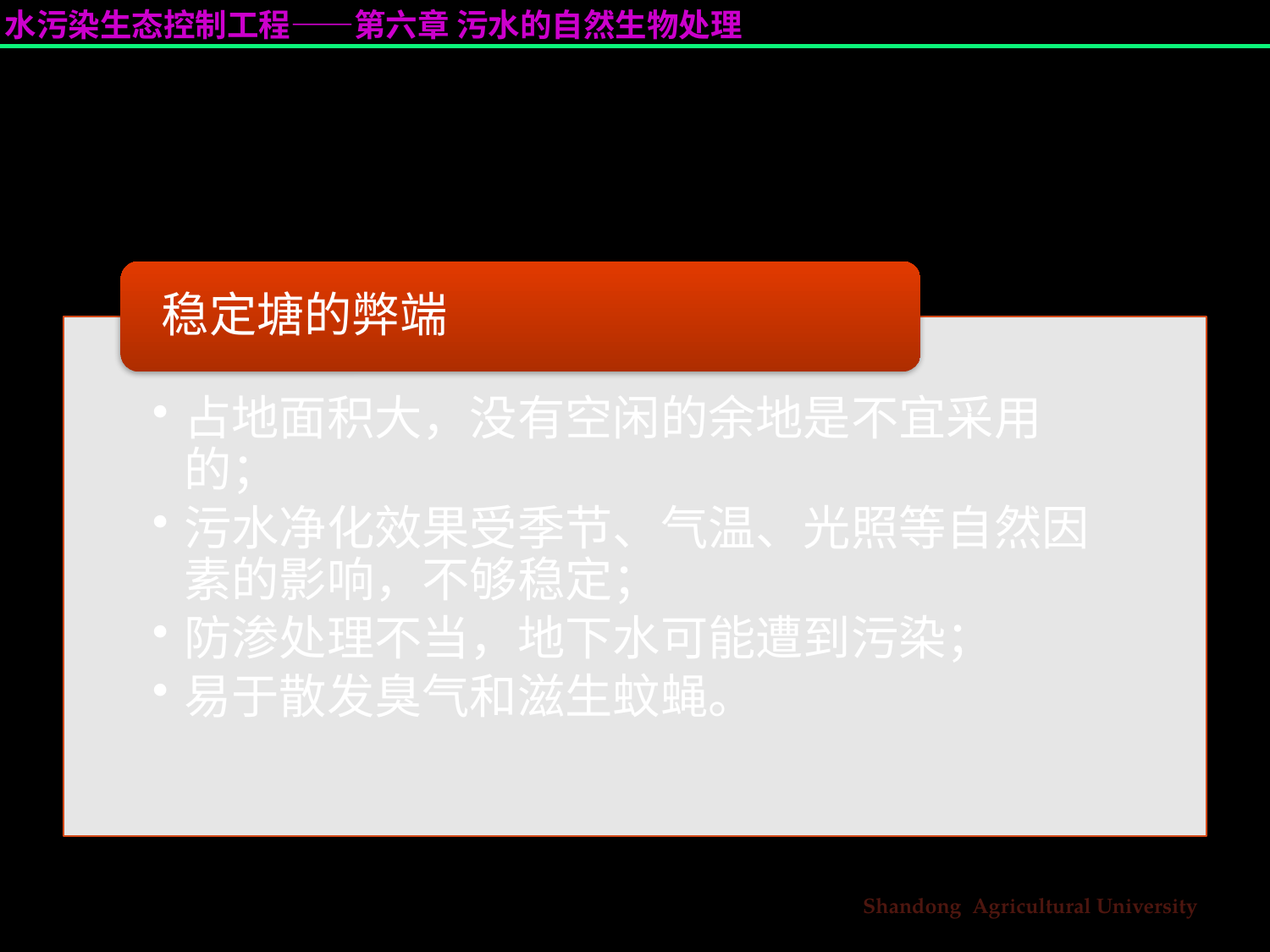

占地面积大，没有空闲的余地是不宜采用的；
污水净化效果受季节、气温、光照等自然因素的影响，不够稳定；
防渗处理不当，地下水可能遭到污染；
易于散发臭气和滋生蚊蝇。
稳定塘的弊端